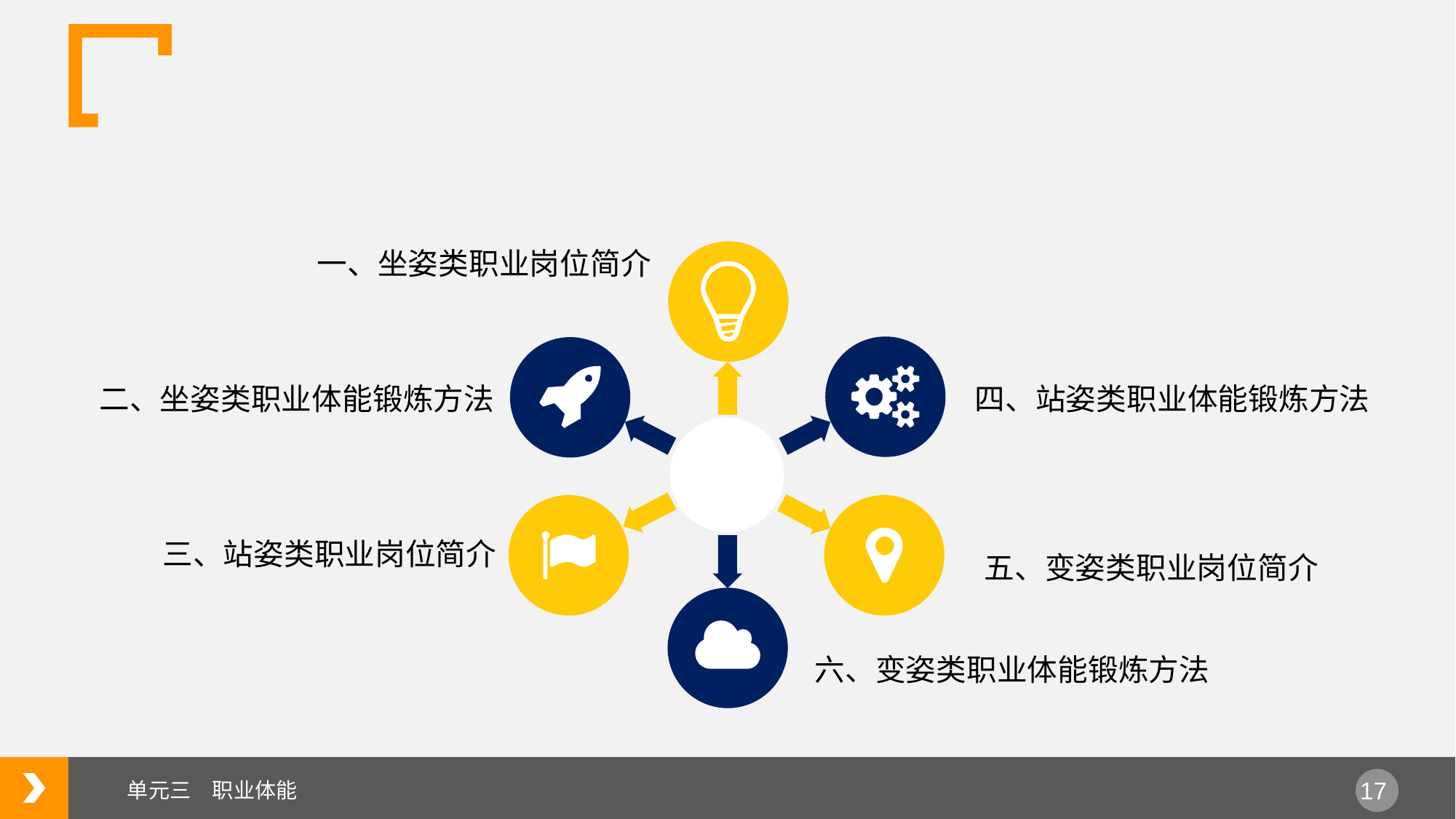

一、坐姿类职业岗位简介

二、坐姿类职业体能锻炼方法
四、站姿类职业体能锻炼方法

三、站姿类职业岗位简介

五、变姿类职业岗位简介

六、变姿类职业体能锻炼方法
单元三　职业体能